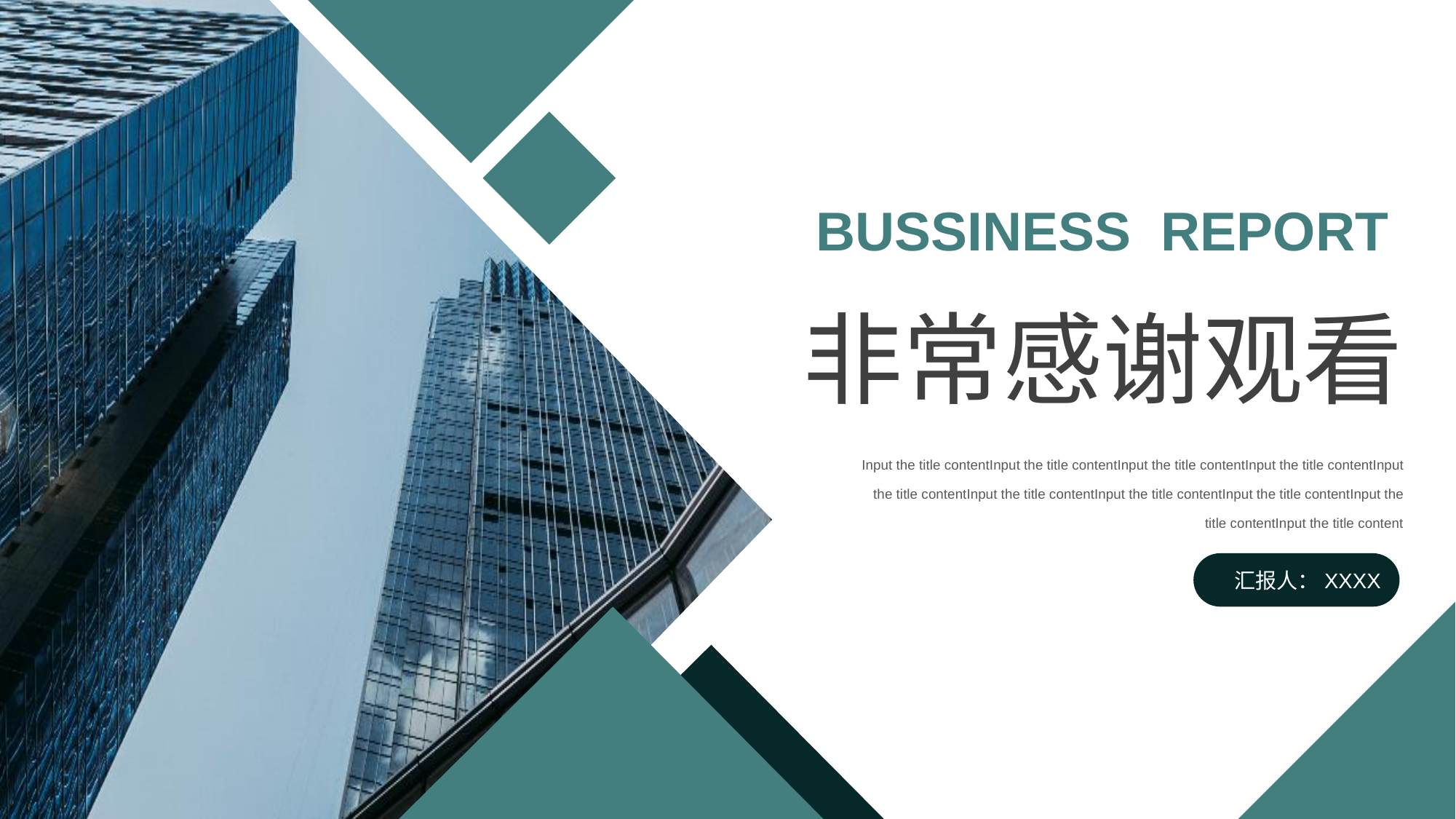

BUSSINESS  REPORT
非常感谢观看
Input the title contentInput the title contentInput the title contentInput the title contentInput the title contentInput the title contentInput the title contentInput the title contentInput the title contentInput the title content
汇报人：XXXX